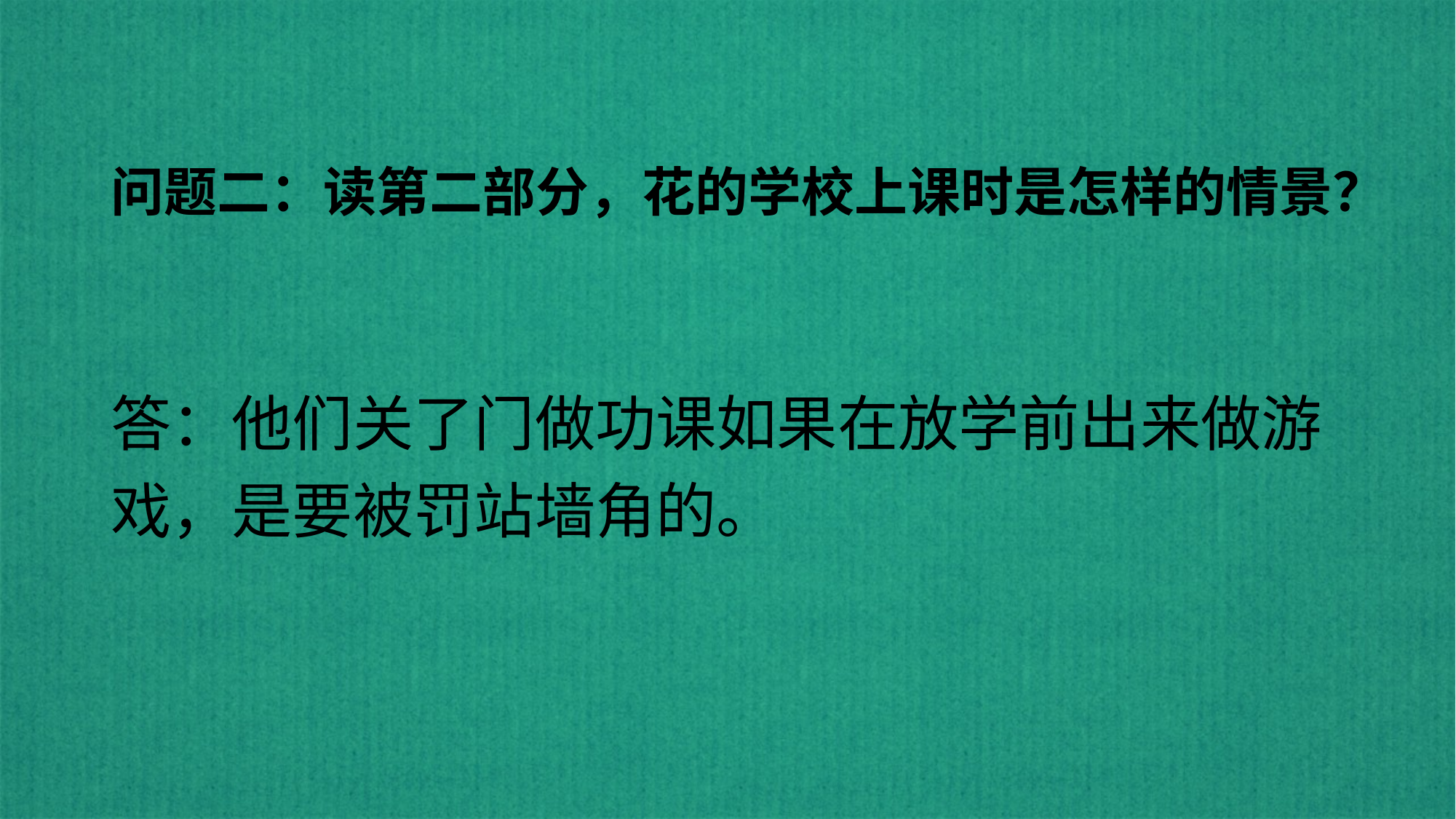

# 问题二：读第二部分，花的学校上课时是怎样的情景？
答：他们关了门做功课如果在放学前出来做游戏，是要被罚站墙角的。